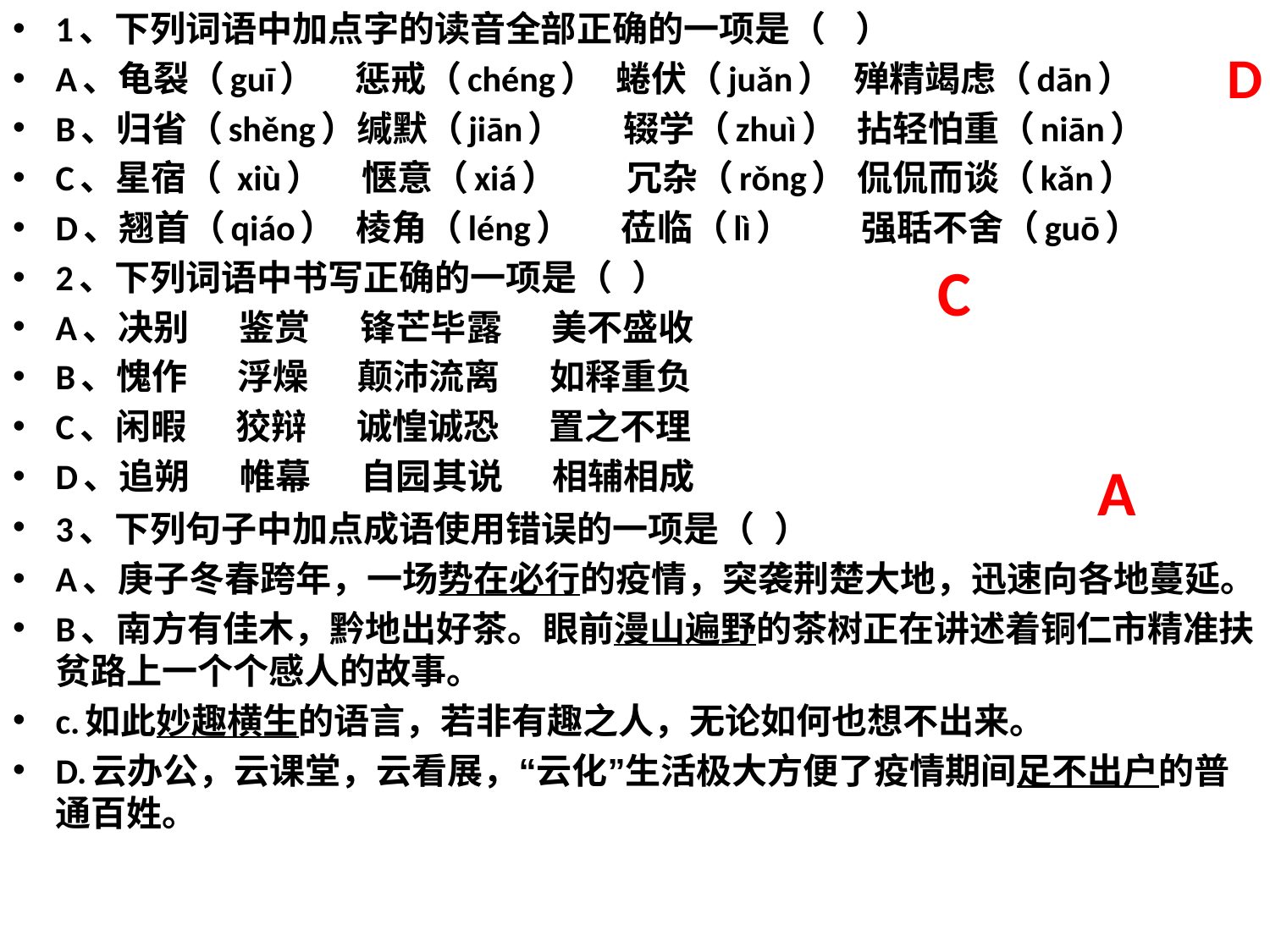

1、下列词语中加点字的读音全部正确的一项是（   ）
A、龟裂（guī）    惩戒（chéng）  蜷伏（juǎn）  殚精竭虑（dān）
B、归省（shěng）缄默（jiān）      辍学（zhuì）  拈轻怕重（niān）
C、星宿（ xiù）    惬意（xiá）       冗杂（rǒng） 侃侃而谈（kǎn）
D、翘首（qiáo）  棱角（léng）     莅临（lì）       强聒不舍（guō）
2、下列词语中书写正确的一项是（  ）
A、决别     鉴赏     锋芒毕露     美不盛收
B、愧作     浮燥     颠沛流离     如释重负
C、闲暇     狡辩     诚惶诚恐     置之不理
D、追朔     帷幕     自园其说     相辅相成
3、下列句子中加点成语使用错误的一项是（  ）
A、庚子冬春跨年，一场势在必行的疫情，突袭荆楚大地，迅速向各地蔓延。
B、南方有佳木，黔地出好茶。眼前漫山遍野的茶树正在讲述着铜仁市精准扶贫路上一个个感人的故事。
c.如此妙趣横生的语言，若非有趣之人，无论如何也想不出来。
D.云办公，云课堂，云看展，“云化”生活极大方便了疫情期间足不出户的普通百姓。

D
C
A
#